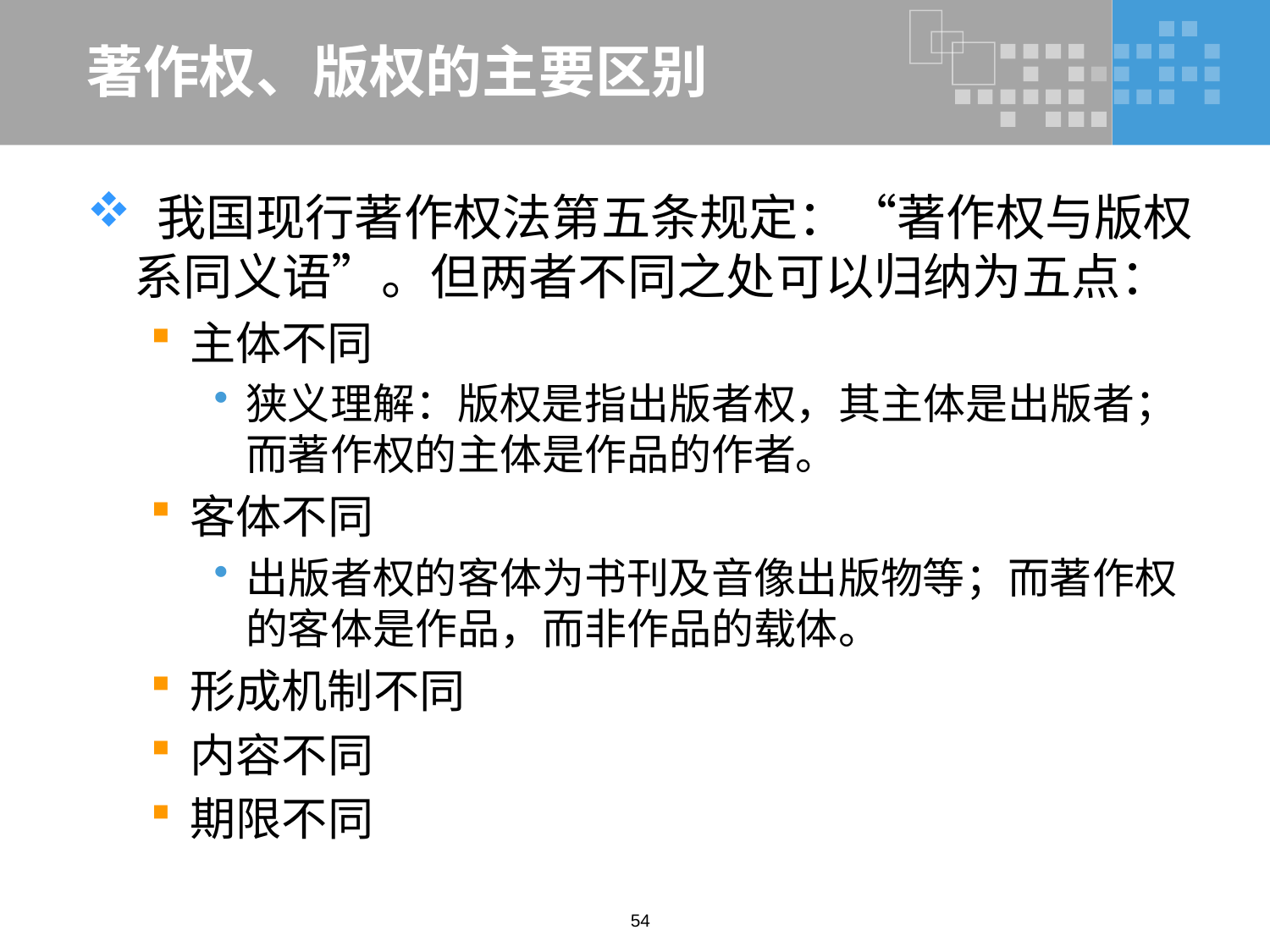

# 著作权、版权的主要区别
 我国现行著作权法第五条规定：“著作权与版权系同义语”。但两者不同之处可以归纳为五点：
主体不同
狭义理解：版权是指出版者权，其主体是出版者；而著作权的主体是作品的作者。
客体不同
出版者权的客体为书刊及音像出版物等；而著作权的客体是作品，而非作品的载体。
形成机制不同
内容不同
期限不同
54